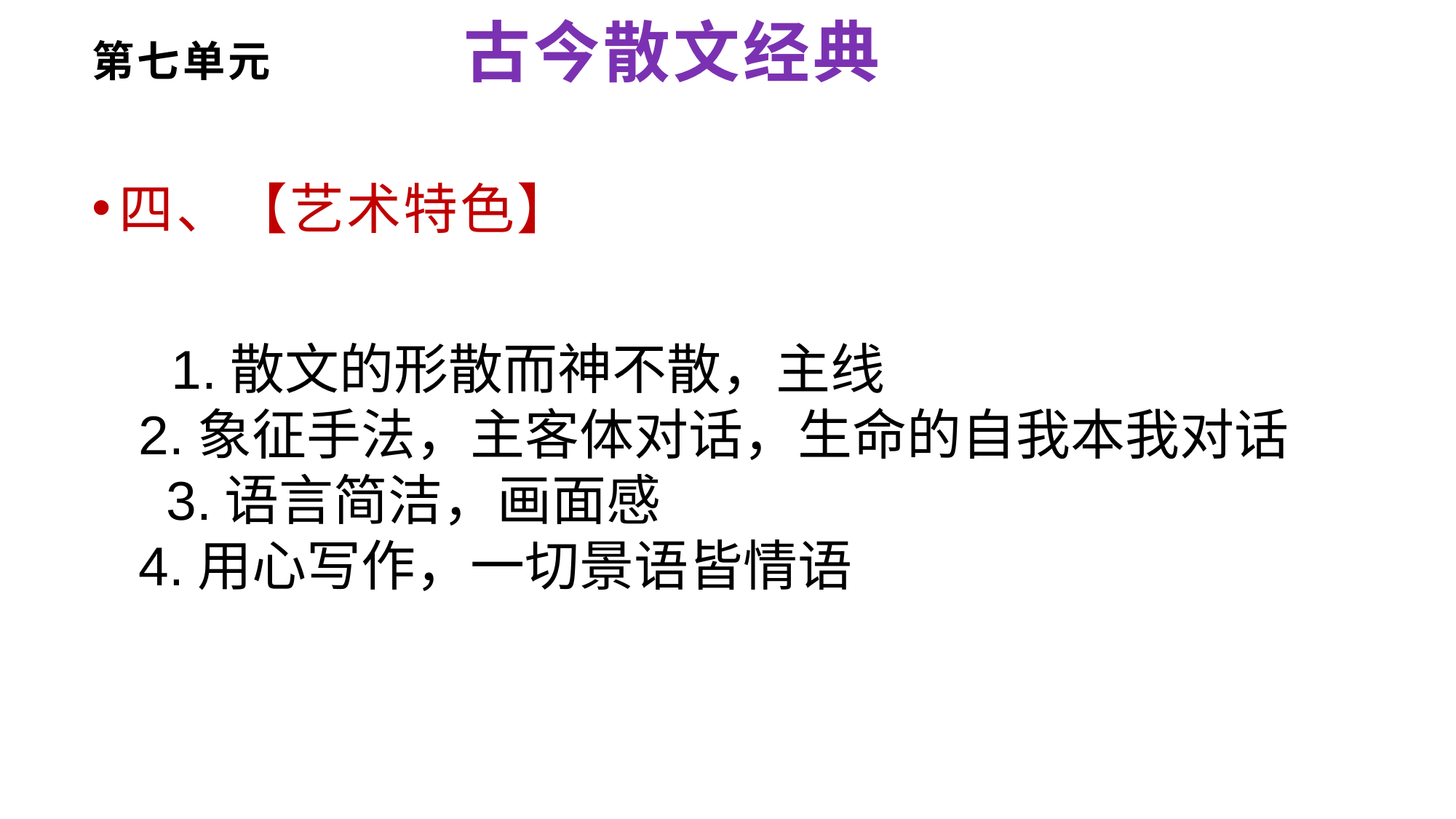

# 第七单元               古今散文经典
四、【艺术特色】

 1.散文的形散而神不散，主线
2.象征手法，主客体对话，生命的自我本我对话 3.语言简洁，画面感
4.用心写作，一切景语皆情语